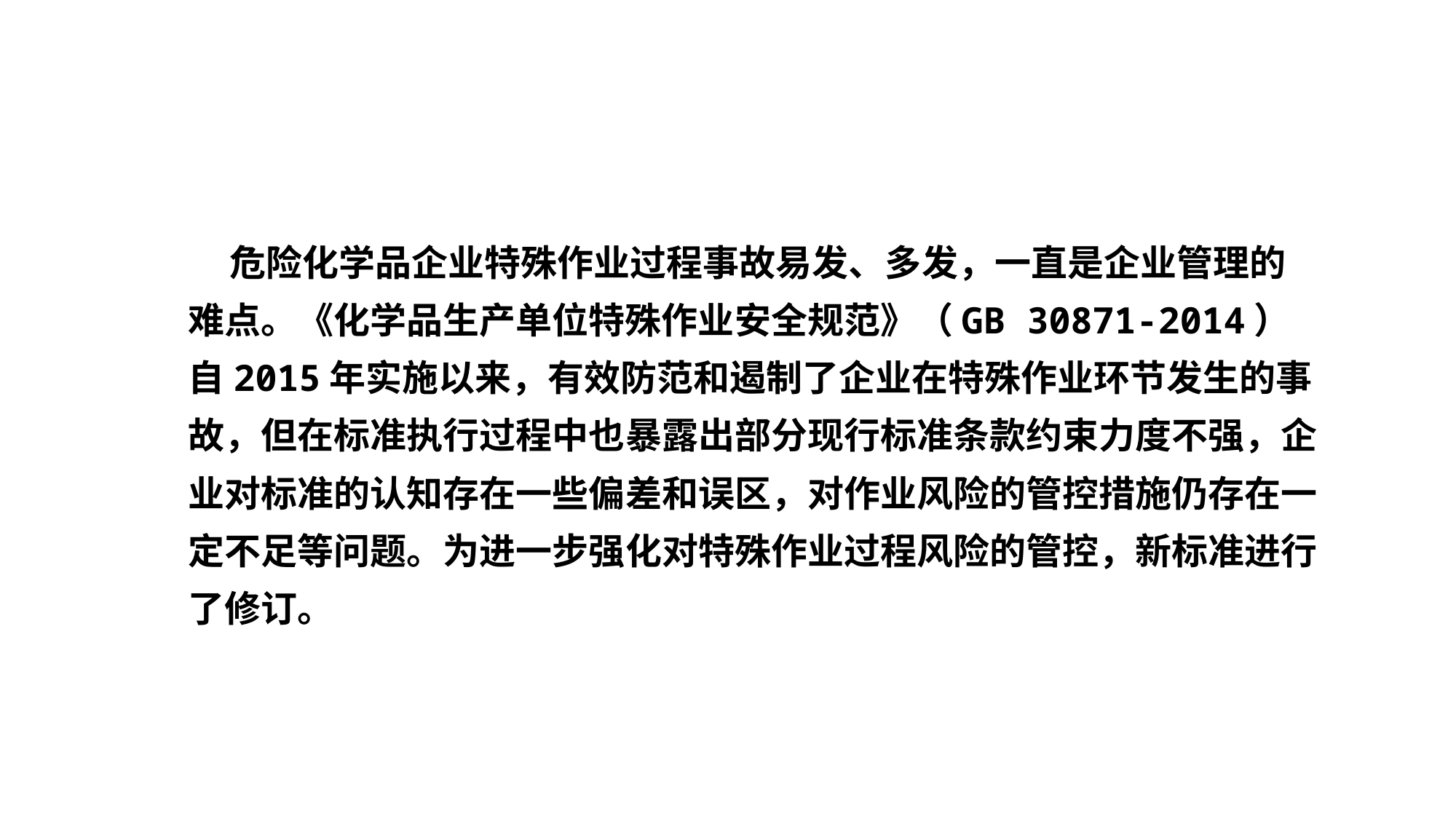

危险化学品企业特殊作业过程事故易发、多发，一直是企业管理的难点。《化学品生产单位特殊作业安全规范》（GB 30871-2014）自2015年实施以来，有效防范和遏制了企业在特殊作业环节发生的事故，但在标准执行过程中也暴露出部分现行标准条款约束力度不强，企业对标准的认知存在一些偏差和误区，对作业风险的管控措施仍存在一定不足等问题。为进一步强化对特殊作业过程风险的管控，新标准进行了修订。